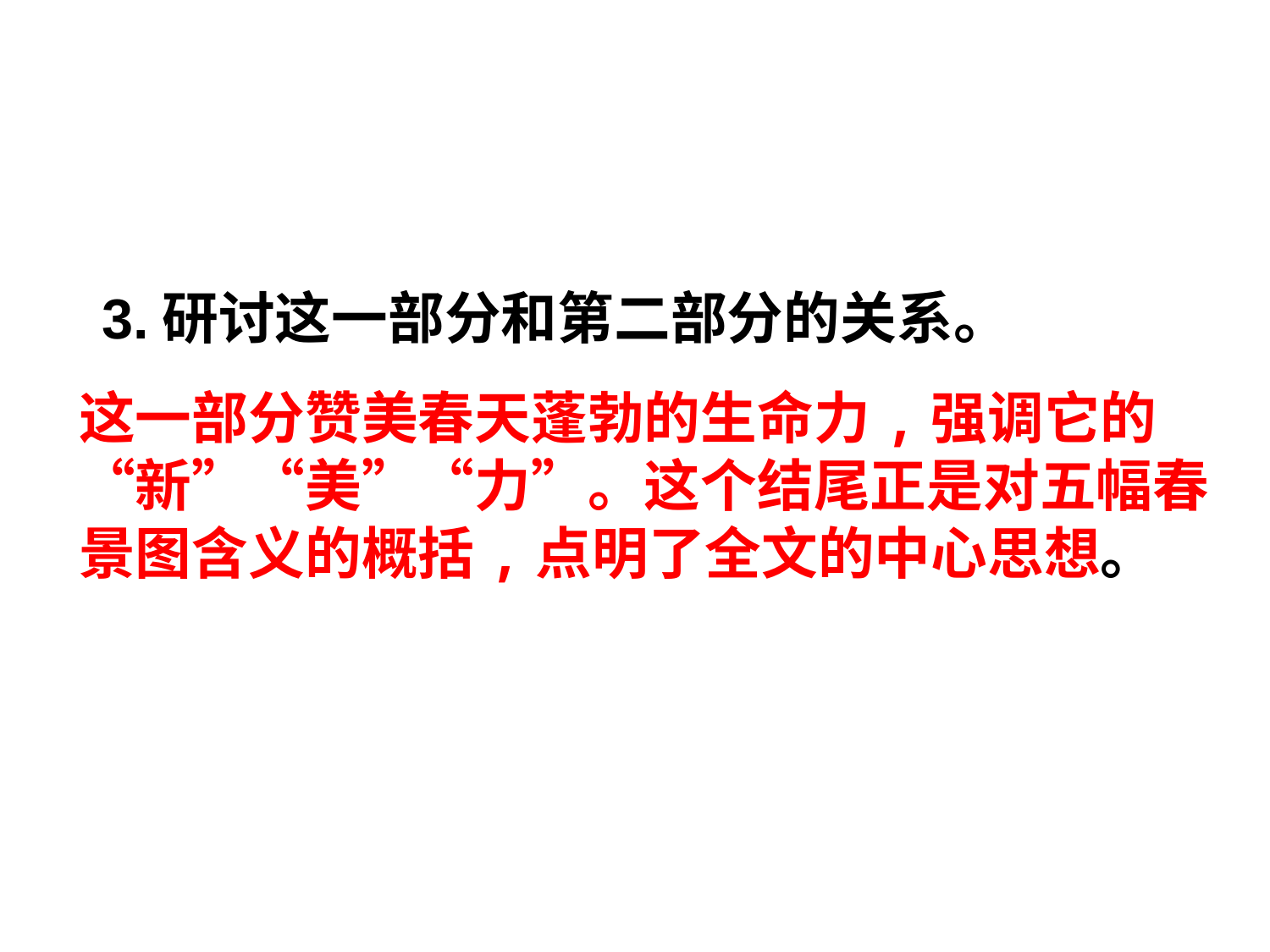

3.研讨这一部分和第二部分的关系。
这一部分赞美春天蓬勃的生命力,强调它的“新”“美”“力”。这个结尾正是对五幅春景图含义的概括,点明了全文的中心思想。